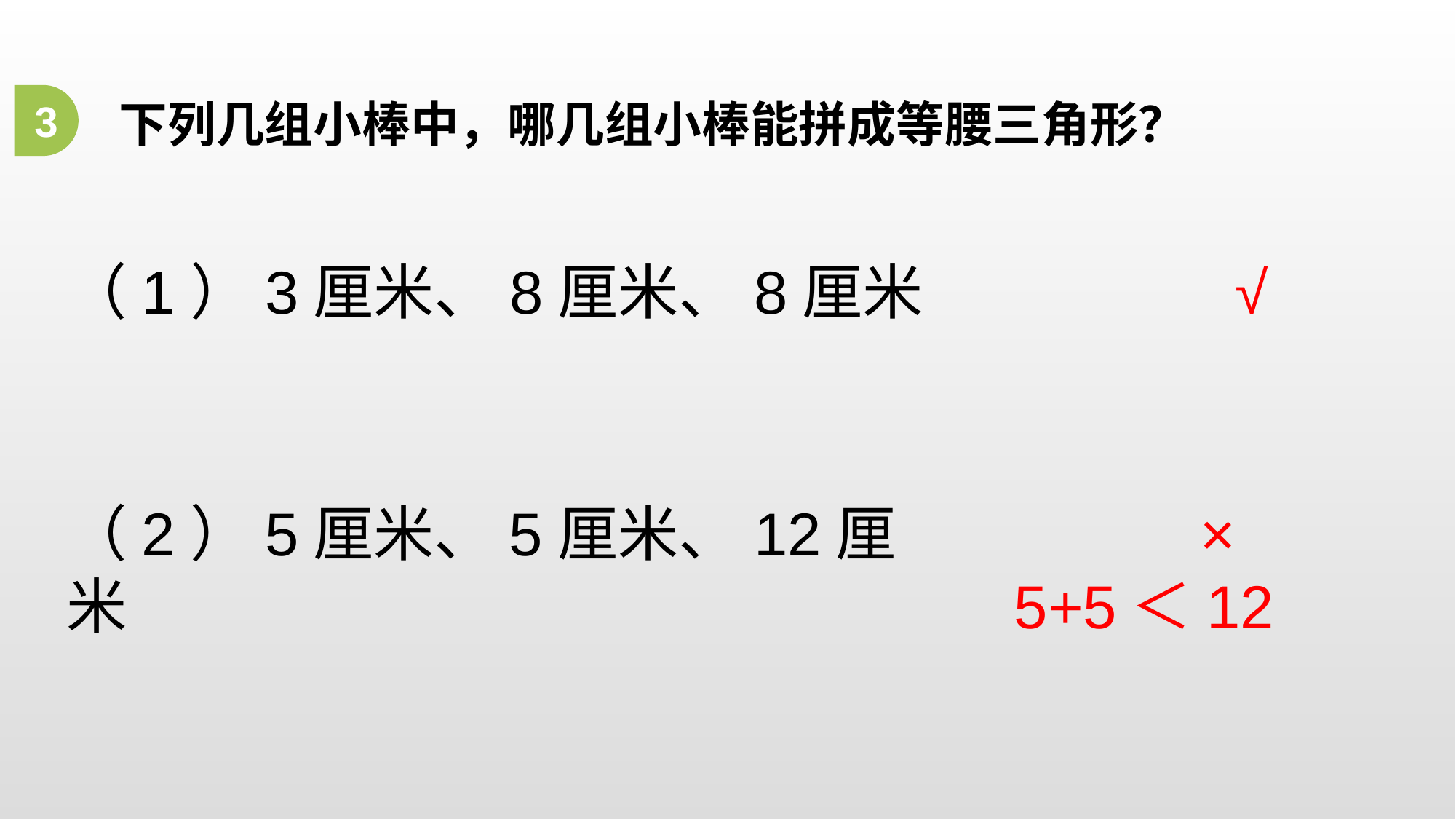

下列几组小棒中，哪几组小棒能拼成等腰三角形？
3
（1）3厘米、8厘米、8厘米
√
（2）5厘米、5厘米、12厘米
           ×
5+5＜12